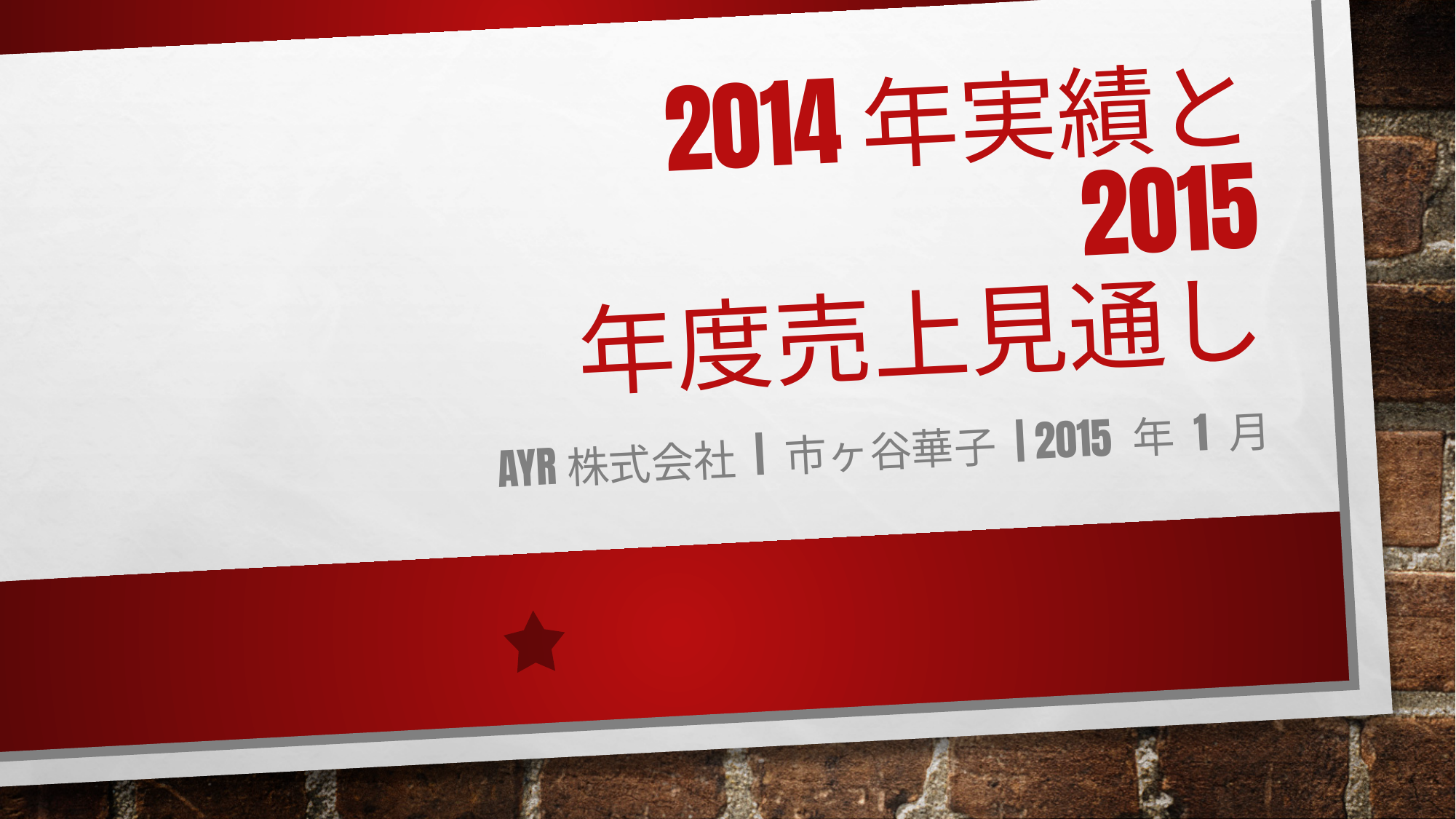

# 2014年実績と 2015 年度売上見通し
AYR株式会社 | 市ヶ谷華子 | 2015 年 1 月